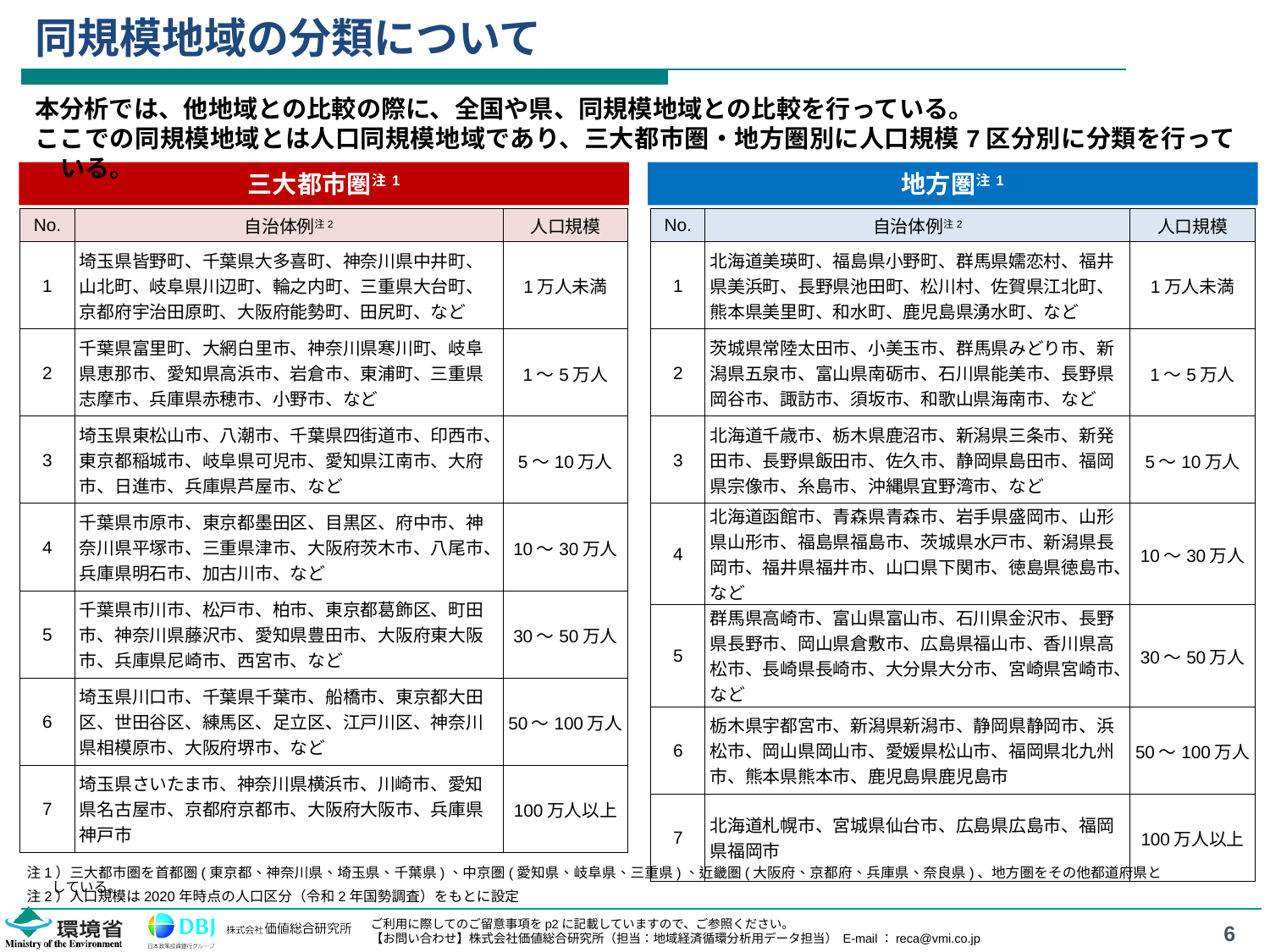

# 同規模地域の分類について
本分析では、他地域との比較の際に、全国や県、同規模地域との比較を行っている。
ここでの同規模地域とは人口同規模地域であり、三大都市圏・地方圏別に人口規模7区分別に分類を行っている。
三大都市圏注1
地方圏注1
| No. | 自治体例注2 | 人口規模 |
| --- | --- | --- |
| 1 | 埼玉県皆野町、千葉県大多喜町、神奈川県中井町、山北町、岐阜県川辺町、輪之内町、三重県大台町、京都府宇治田原町、大阪府能勢町、田尻町、など | 1万人未満 |
| 2 | 千葉県富里町、大網白里市、神奈川県寒川町、岐阜県恵那市、愛知県高浜市、岩倉市、東浦町、三重県志摩市、兵庫県赤穂市、小野市、など | 1～5万人 |
| 3 | 埼玉県東松山市、八潮市、千葉県四街道市、印西市、東京都稲城市、岐阜県可児市、愛知県江南市、大府市、日進市、兵庫県芦屋市、など | 5～10万人 |
| 4 | 千葉県市原市、東京都墨田区、目黒区、府中市、神奈川県平塚市、三重県津市、大阪府茨木市、八尾市、兵庫県明石市、加古川市、など | 10～30万人 |
| 5 | 千葉県市川市、松戸市、柏市、東京都葛飾区、町田市、神奈川県藤沢市、愛知県豊田市、大阪府東大阪市、兵庫県尼崎市、西宮市、など | 30～50万人 |
| 6 | 埼玉県川口市、千葉県千葉市、船橋市、東京都大田区、世田谷区、練馬区、足立区、江戸川区、神奈川県相模原市、大阪府堺市、など | 50～100万人 |
| 7 | 埼玉県さいたま市、神奈川県横浜市、川崎市、愛知県名古屋市、京都府京都市、大阪府大阪市、兵庫県神戸市 | 100万人以上 |
| No. | 自治体例注2 | 人口規模 |
| --- | --- | --- |
| 1 | 北海道美瑛町、福島県小野町、群馬県嬬恋村、福井県美浜町、長野県池田町、松川村、佐賀県江北町、熊本県美里町、和水町、鹿児島県湧水町、など | 1万人未満 |
| 2 | 茨城県常陸太田市、小美玉市、群馬県みどり市、新潟県五泉市、富山県南砺市、石川県能美市、長野県岡谷市、諏訪市、須坂市、和歌山県海南市、など | 1～5万人 |
| 3 | 北海道千歳市、栃木県鹿沼市、新潟県三条市、新発田市、長野県飯田市、佐久市、静岡県島田市、福岡県宗像市、糸島市、沖縄県宜野湾市、など | 5～10万人 |
| 4 | 北海道函館市、青森県青森市、岩手県盛岡市、山形県山形市、福島県福島市、茨城県水戸市、新潟県長岡市、福井県福井市、山口県下関市、徳島県徳島市、など | 10～30万人 |
| 5 | 群馬県高崎市、富山県富山市、石川県金沢市、長野県長野市、岡山県倉敷市、広島県福山市、香川県高松市、長崎県長崎市、大分県大分市、宮崎県宮崎市、など | 30～50万人 |
| 6 | 栃木県宇都宮市、新潟県新潟市、静岡県静岡市、浜松市、岡山県岡山市、愛媛県松山市、福岡県北九州市、熊本県熊本市、鹿児島県鹿児島市 | 50～100万人 |
| 7 | 北海道札幌市、宮城県仙台市、広島県広島市、福岡県福岡市 | 100万人以上 |
注1）三大都市圏を首都圏(東京都、神奈川県、埼玉県、千葉県)、中京圏(愛知県、岐阜県、三重県)、近畿圏(大阪府、京都府、兵庫県、奈良県)、地方圏をその他都道府県としている。
注2）人口規模は2020年時点の人口区分（令和2年国勢調査）をもとに設定
6